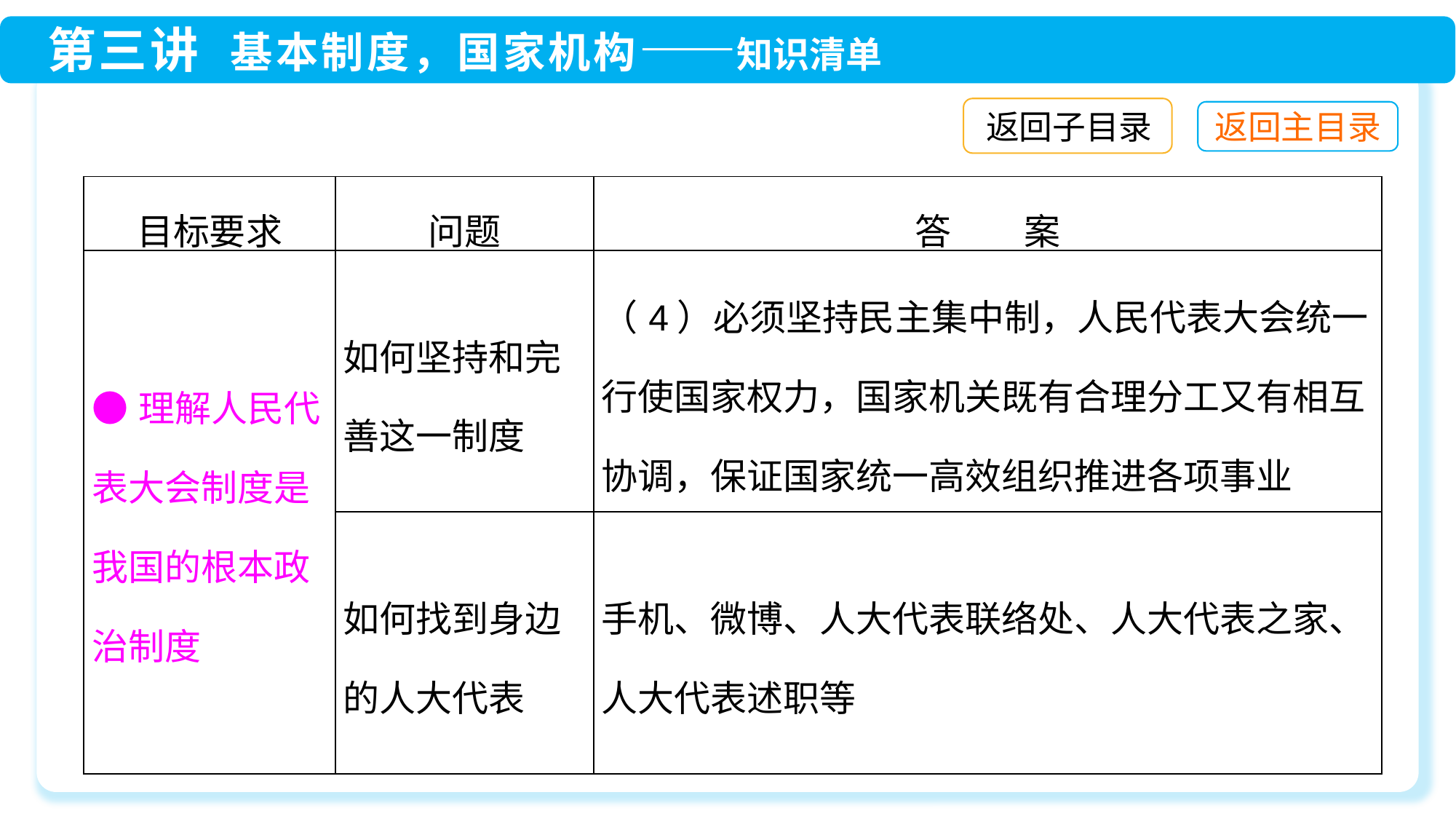

返回子目录
| 目标要求 | 问题 | 答　　案 |
| --- | --- | --- |
| ●理解人民代表大会制度是我国的根本政治制度 | 如何坚持和完善这一制度 | （4）必须坚持民主集中制，人民代表大会统一行使国家权力，国家机关既有合理分工又有相互协调，保证国家统一高效组织推进各项事业 |
|  | 如何找到身边的人大代表 | 手机、微博、人大代表联络处、人大代表之家、人大代表述职等 |